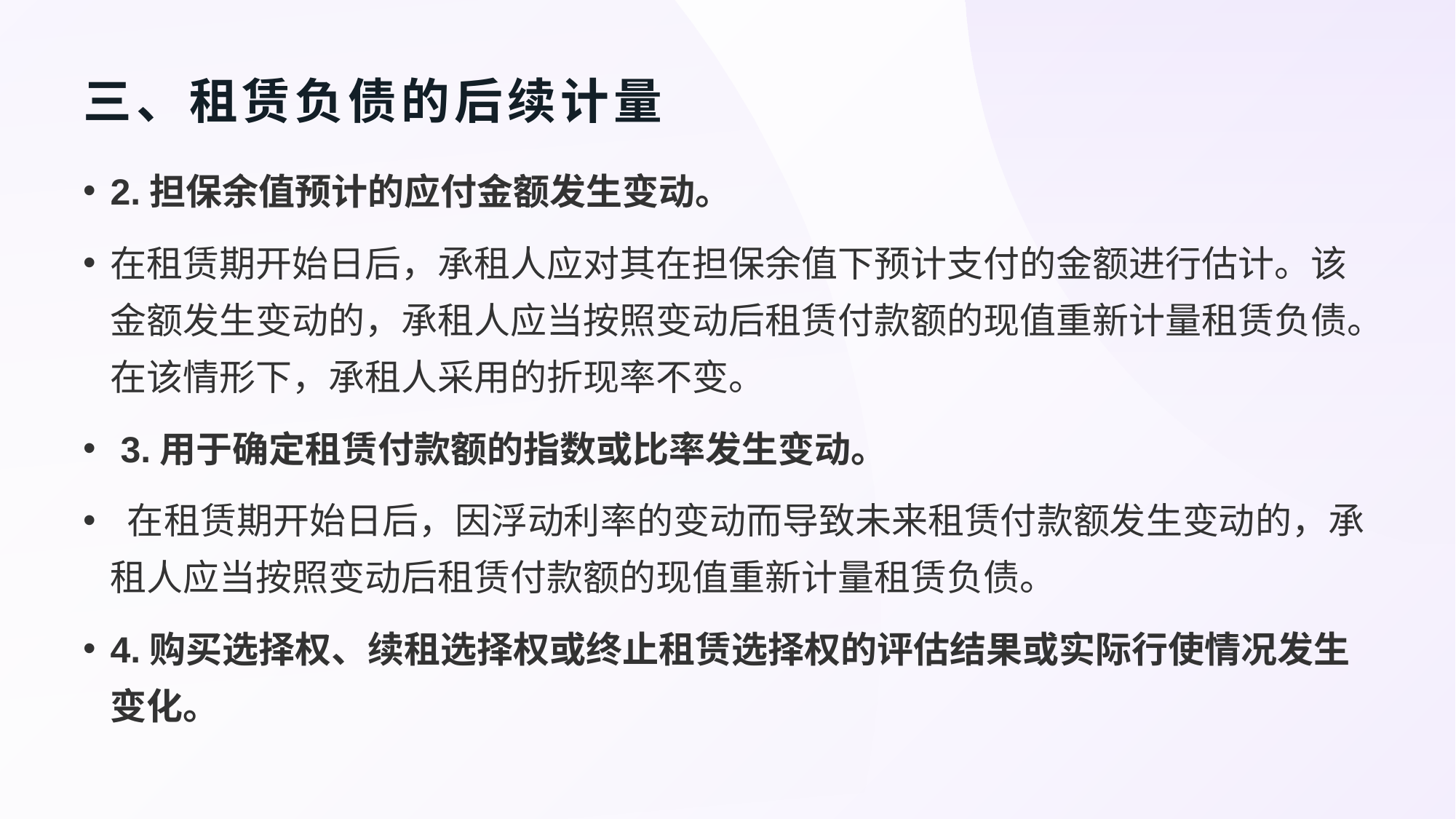

# 三、租赁负债的后续计量
2.担保余值预计的应付金额发生变动。
在租赁期开始日后，承租人应对其在担保余值下预计支付的金额进行估计。该金额发生变动的，承租人应当按照变动后租赁付款额的现值重新计量租赁负债。在该情形下，承租人采用的折现率不变。
 3.用于确定租赁付款额的指数或比率发生变动。
 在租赁期开始日后，因浮动利率的变动而导致未来租赁付款额发生变动的，承租人应当按照变动后租赁付款额的现值重新计量租赁负债。
4.购买选择权、续租选择权或终止租赁选择权的评估结果或实际行使情况发生变化。